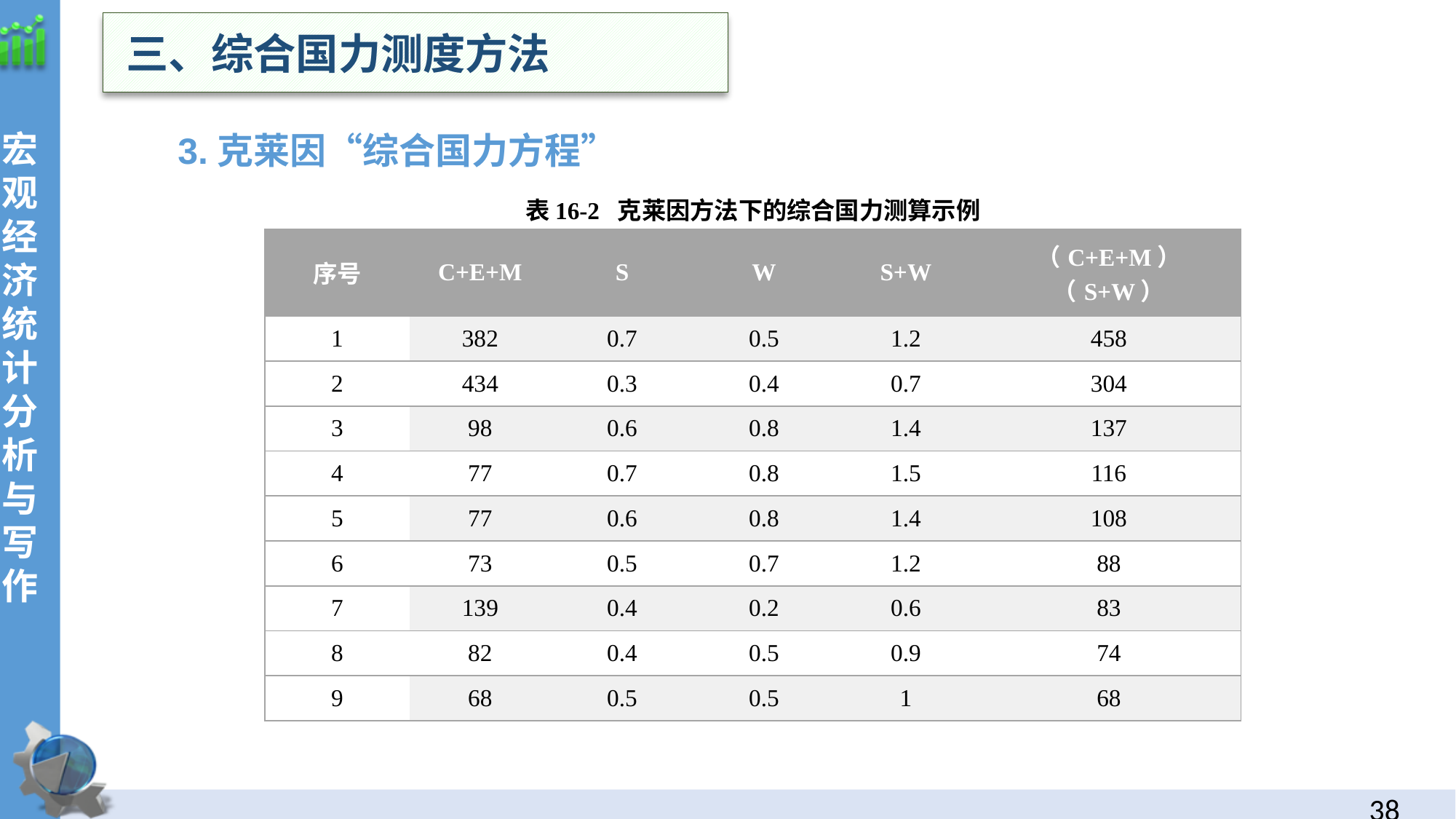

三、综合国力测度方法
宏观经济统计分析与写作
   3.克莱因“综合国力方程”

表16-2  克莱因方法下的综合国力测算示例
| 序号 | C+E+M | S | W | S+W | （C+E+M）（S+W） |
| --- | --- | --- | --- | --- | --- |
| 1 | 382 | 0.7 | 0.5 | 1.2 | 458 |
| 2 | 434 | 0.3 | 0.4 | 0.7 | 304 |
| 3 | 98 | 0.6 | 0.8 | 1.4 | 137 |
| 4 | 77 | 0.7 | 0.8 | 1.5 | 116 |
| 5 | 77 | 0.6 | 0.8 | 1.4 | 108 |
| 6 | 73 | 0.5 | 0.7 | 1.2 | 88 |
| 7 | 139 | 0.4 | 0.2 | 0.6 | 83 |
| 8 | 82 | 0.4 | 0.5 | 0.9 | 74 |
| 9 | 68 | 0.5 | 0.5 | 1 | 68 |

38